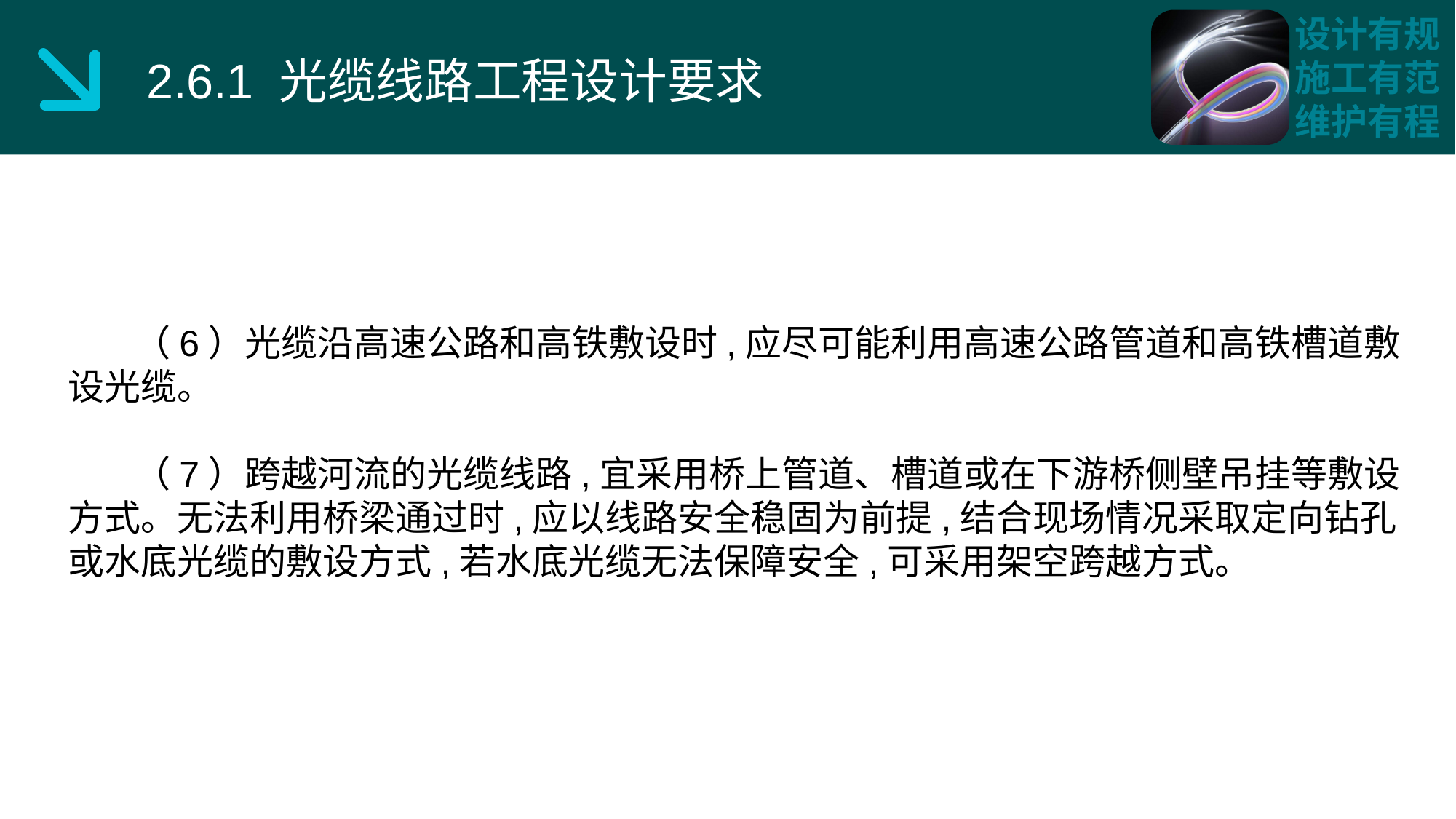

2.6.1 光缆线路工程设计要求

       （6）光缆沿高速公路和高铁敷设时,应尽可能利用高速公路管道和高铁槽道敷设光缆。

       （7）跨越河流的光缆线路,宜采用桥上管道、槽道或在下游桥侧壁吊挂等敷设方式。无法利用桥梁通过时,应以线路安全稳固为前提,结合现场情况采取定向钻孔或水底光缆的敷设方式,若水底光缆无法保障安全,可采用架空跨越方式。